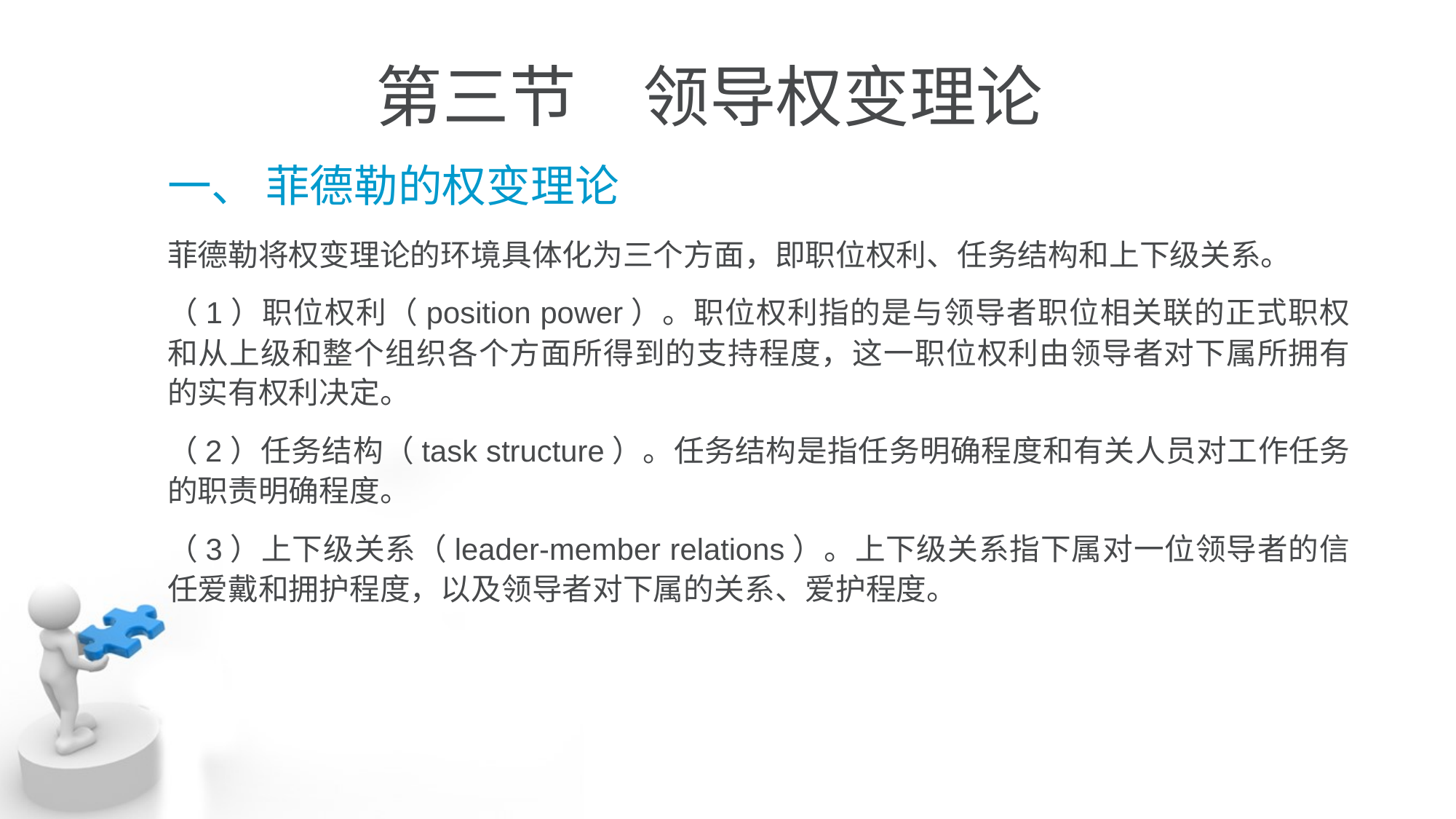

# 第三节　领导权变理论
一、 菲德勒的权变理论
菲德勒将权变理论的环境具体化为三个方面，即职位权利、任务结构和上下级关系。
（1）职位权利（position power）。职位权利指的是与领导者职位相关联的正式职权和从上级和整个组织各个方面所得到的支持程度，这一职位权利由领导者对下属所拥有的实有权利决定。
（2）任务结构（task structure）。任务结构是指任务明确程度和有关人员对工作任务的职责明确程度。
（3）上下级关系（leader-member relations）。上下级关系指下属对一位领导者的信任爱戴和拥护程度，以及领导者对下属的关系、爱护程度。